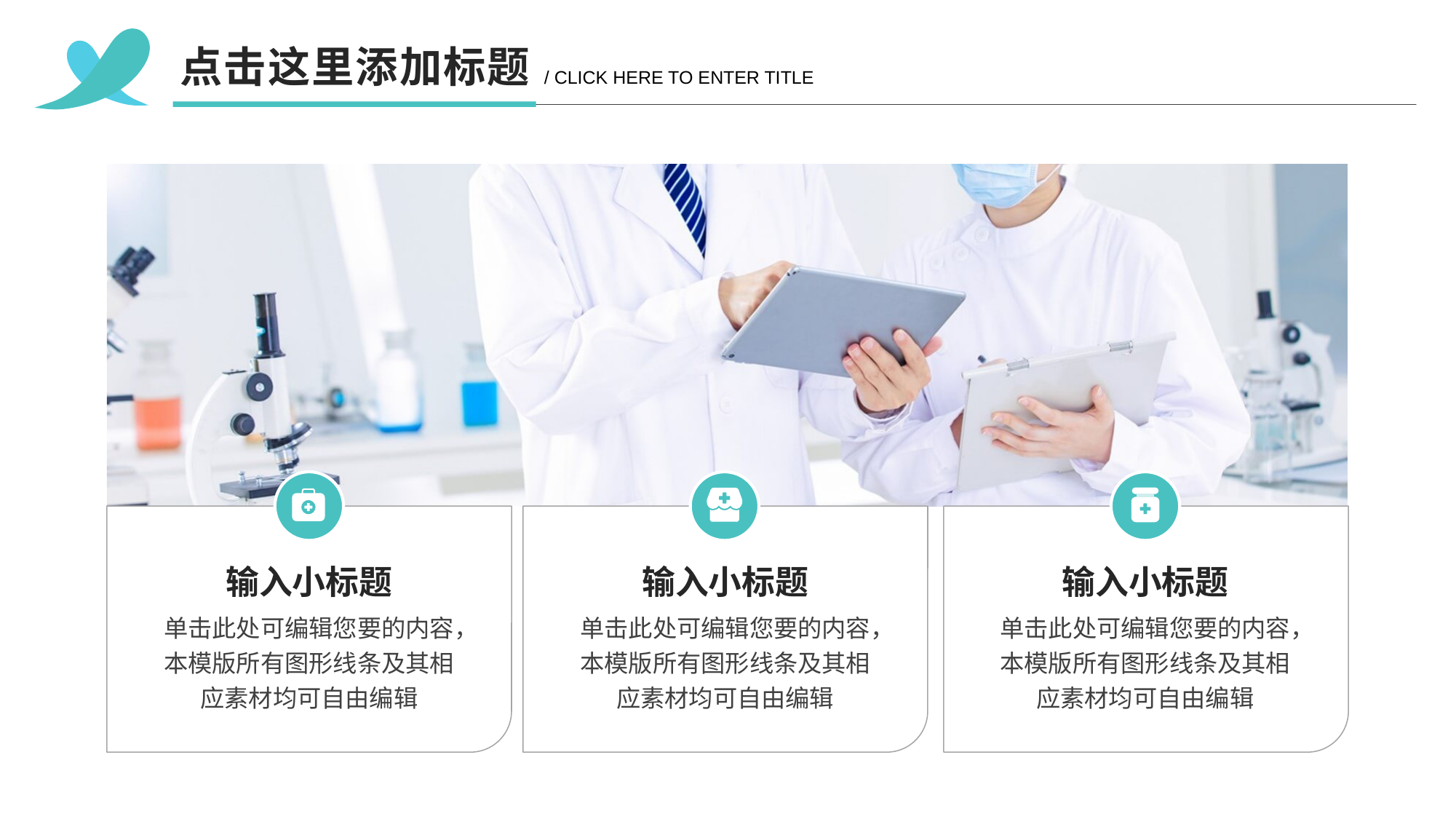

点击这里添加标题

/ CLICK HERE TO ENTER TITLE

输入小标题

单击此处可编辑您要的内容，本模版所有图形线条及其相应素材均可自由编辑
输入小标题

单击此处可编辑您要的内容，本模版所有图形线条及其相应素材均可自由编辑
输入小标题

单击此处可编辑您要的内容，本模版所有图形线条及其相应素材均可自由编辑